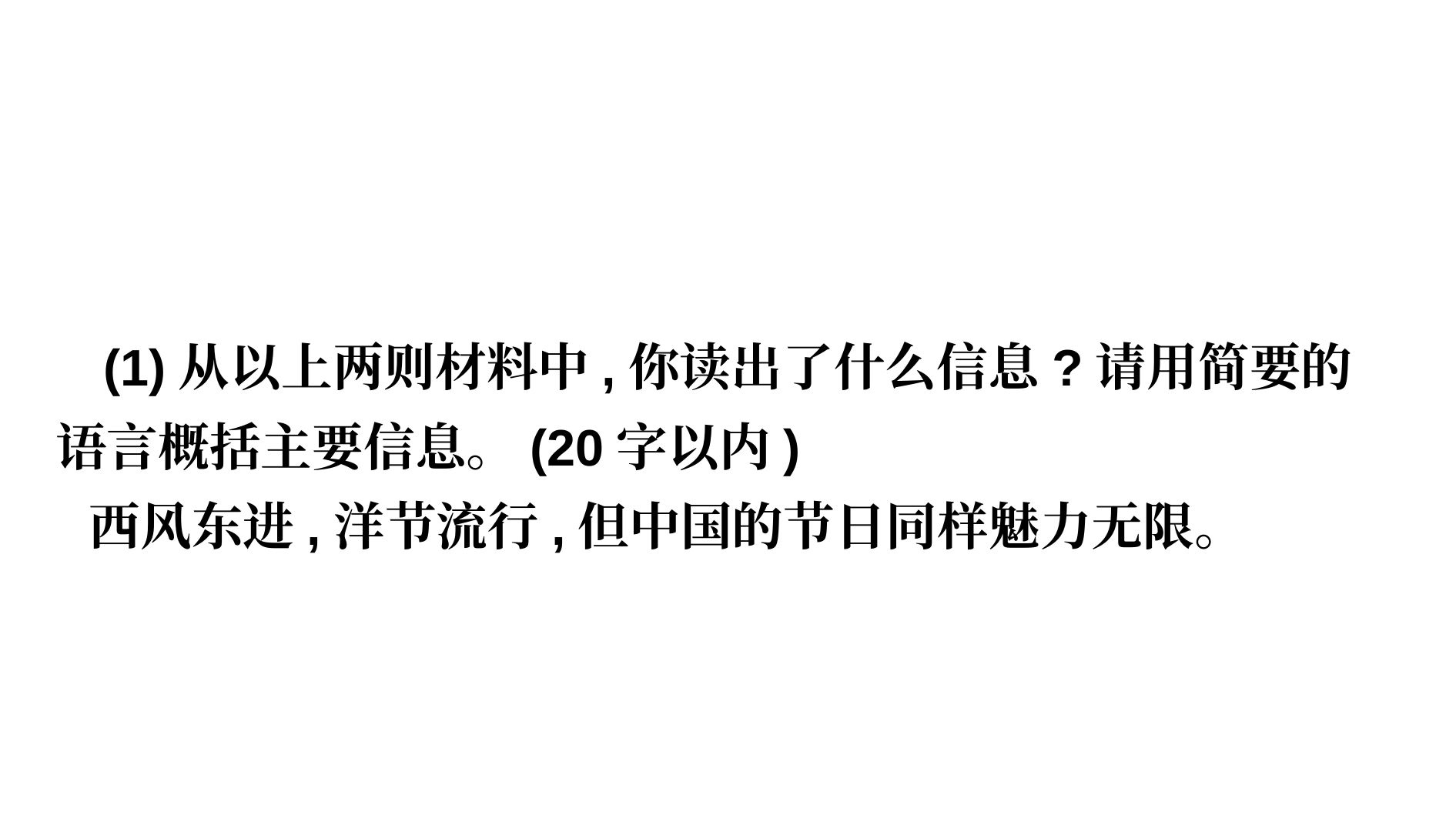

(1)从以上两则材料中,你读出了什么信息?请用简要的语言概括主要信息。(20字以内)
西风东进,洋节流行,但中国的节日同样魅力无限。